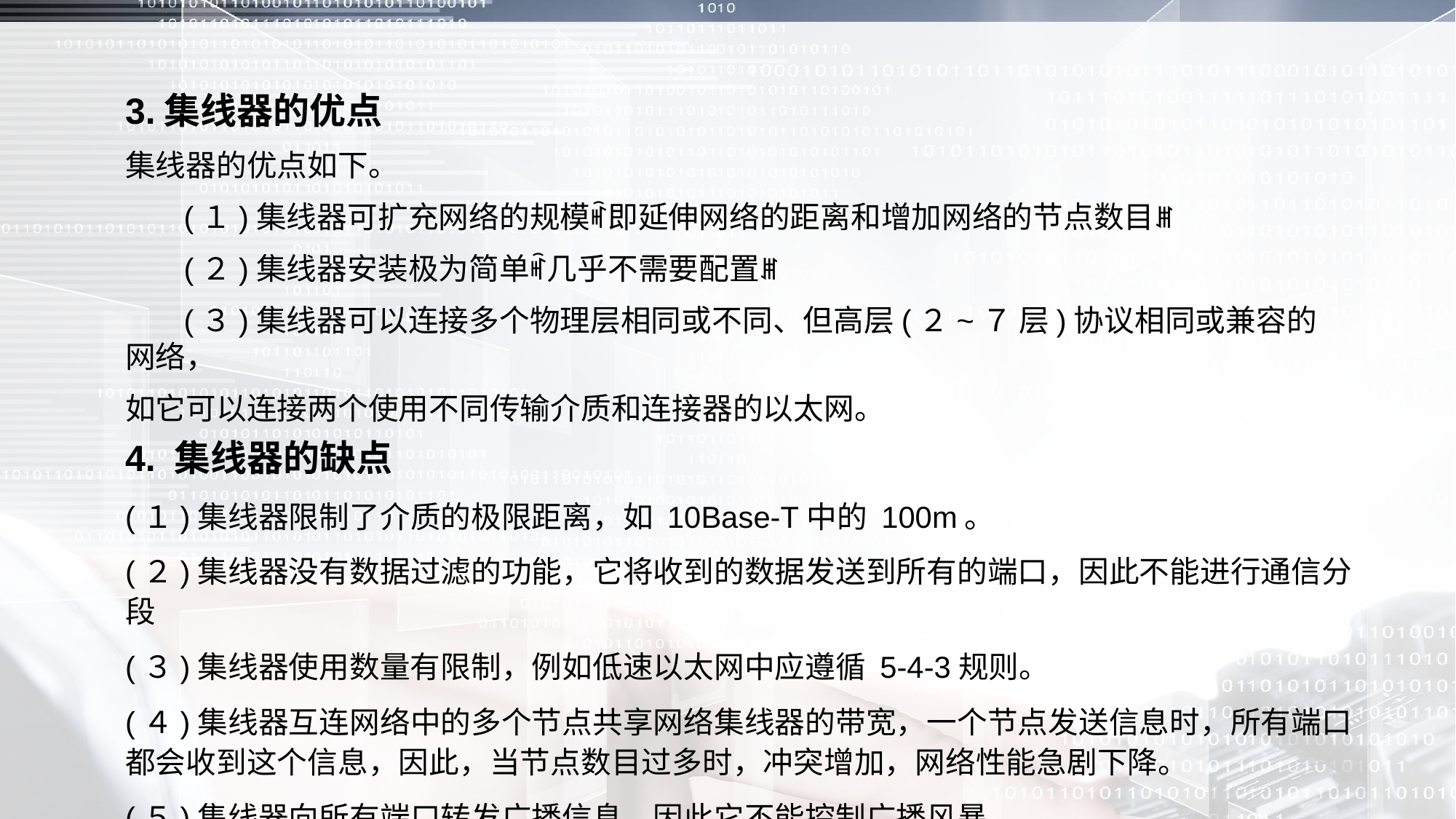

3.集线器的优点
集线器的优点如下。
       (１)集线器可扩充网络的规模ꎬ即延伸网络的距离和增加网络的节点数目ꎮ
       (２)集线器安装极为简单ꎬ几乎不需要配置ꎮ
       (３)集线器可以连接多个物理层相同或不同、但高层(２~７ 层)协议相同或兼容的网络，
如它可以连接两个使用不同传输介质和连接器的以太网。
4. 集线器的缺点
(１)集线器限制了介质的极限距离，如 10Base-T中的 100m。
(２)集线器没有数据过滤的功能，它将收到的数据发送到所有的端口，因此不能进行通信分段
(３)集线器使用数量有限制，例如低速以太网中应遵循 5-4-3规则。
(４)集线器互连网络中的多个节点共享网络集线器的带宽，一个节点发送信息时，所有端口都会收到这个信息，因此，当节点数目过多时，冲突增加，网络性能急剧下降。
(５)集线器向所有端口转发广播信息，因此它不能控制广播风暴。